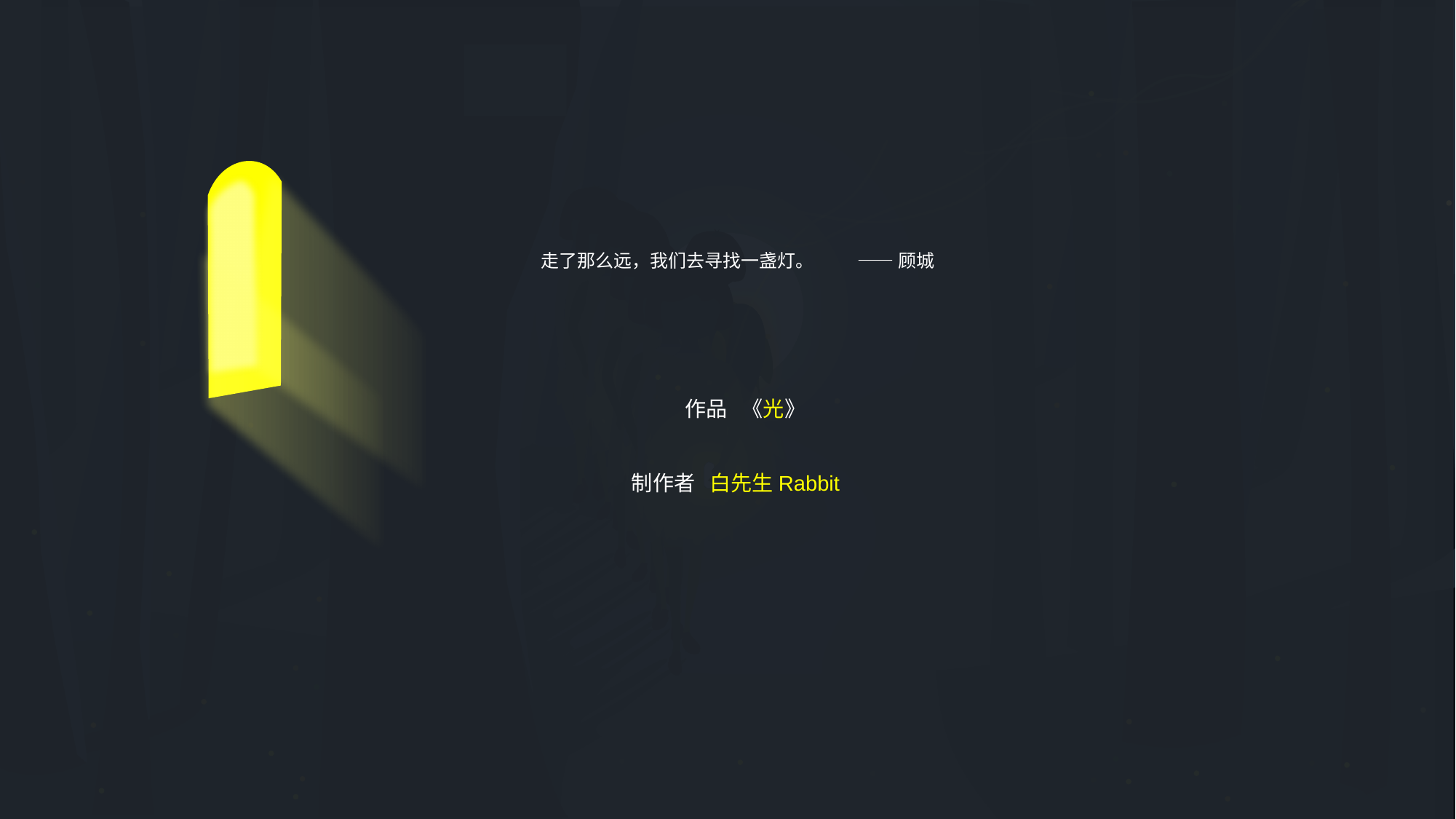

走了那么远，我们去寻找一盏灯。           —— 顾城

作品   《光》

制作者   白先生Rabbit